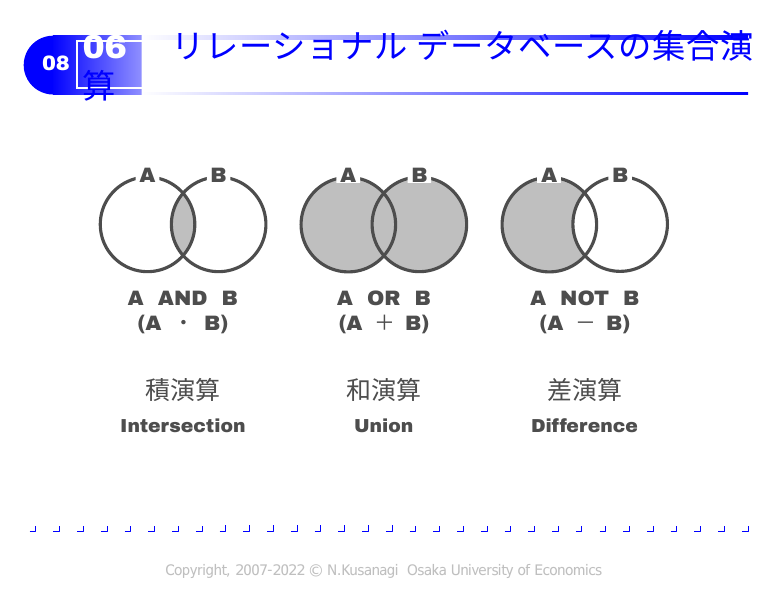

# 06   リレーショナル データベースの集合演算
A
B
A
B
A
B

A  AND  B
(A ・ B)
A  OR  B
(A ＋ B)
A  NOT  B
(A － B)
積演算
和演算
差演算
Intersection
Union
Difference